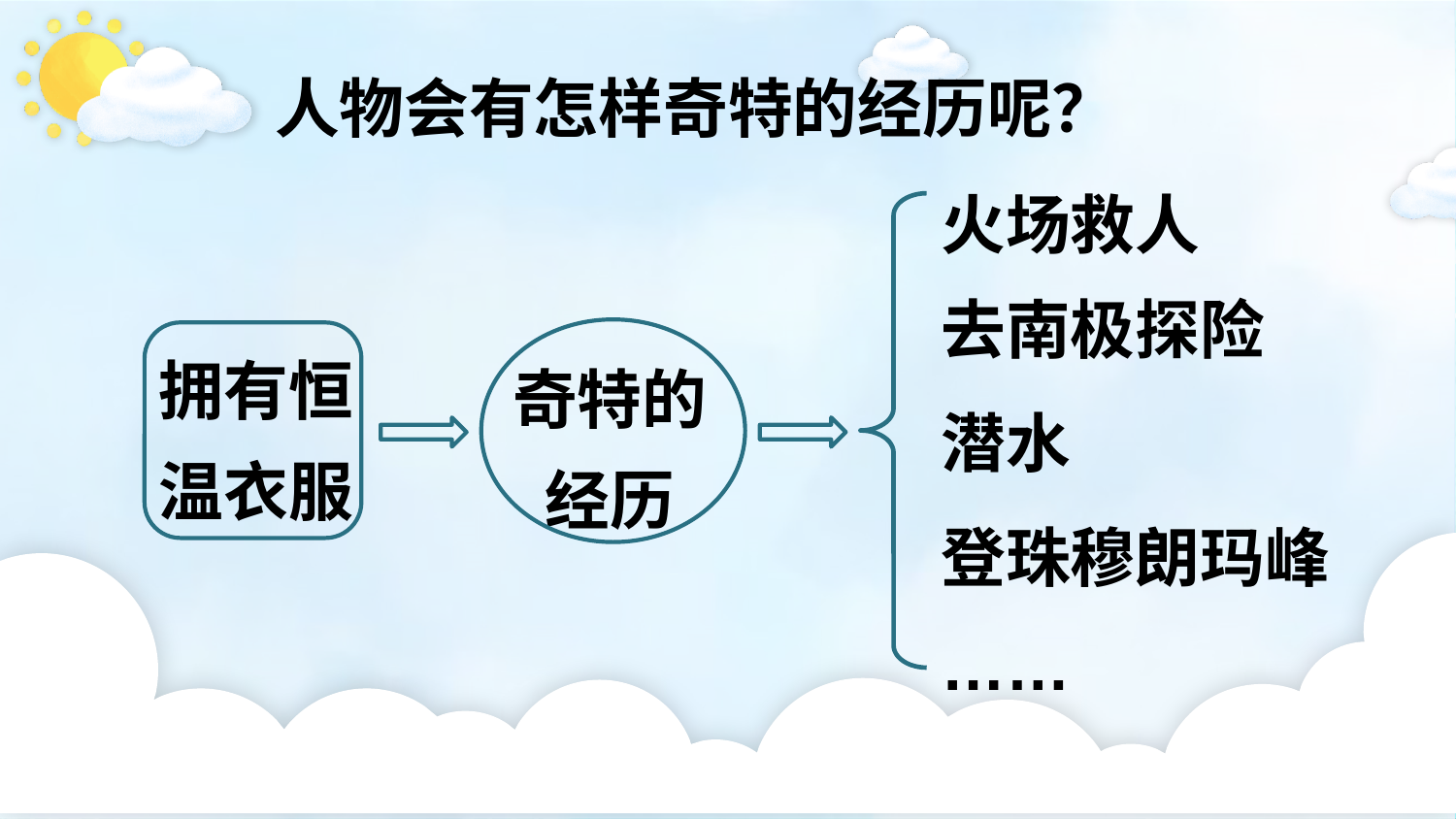

人物会有怎样奇特的经历呢？
火场救人

去南极探险
拥有恒温衣服

奇特的经历
潜水

登珠穆朗玛峰
……